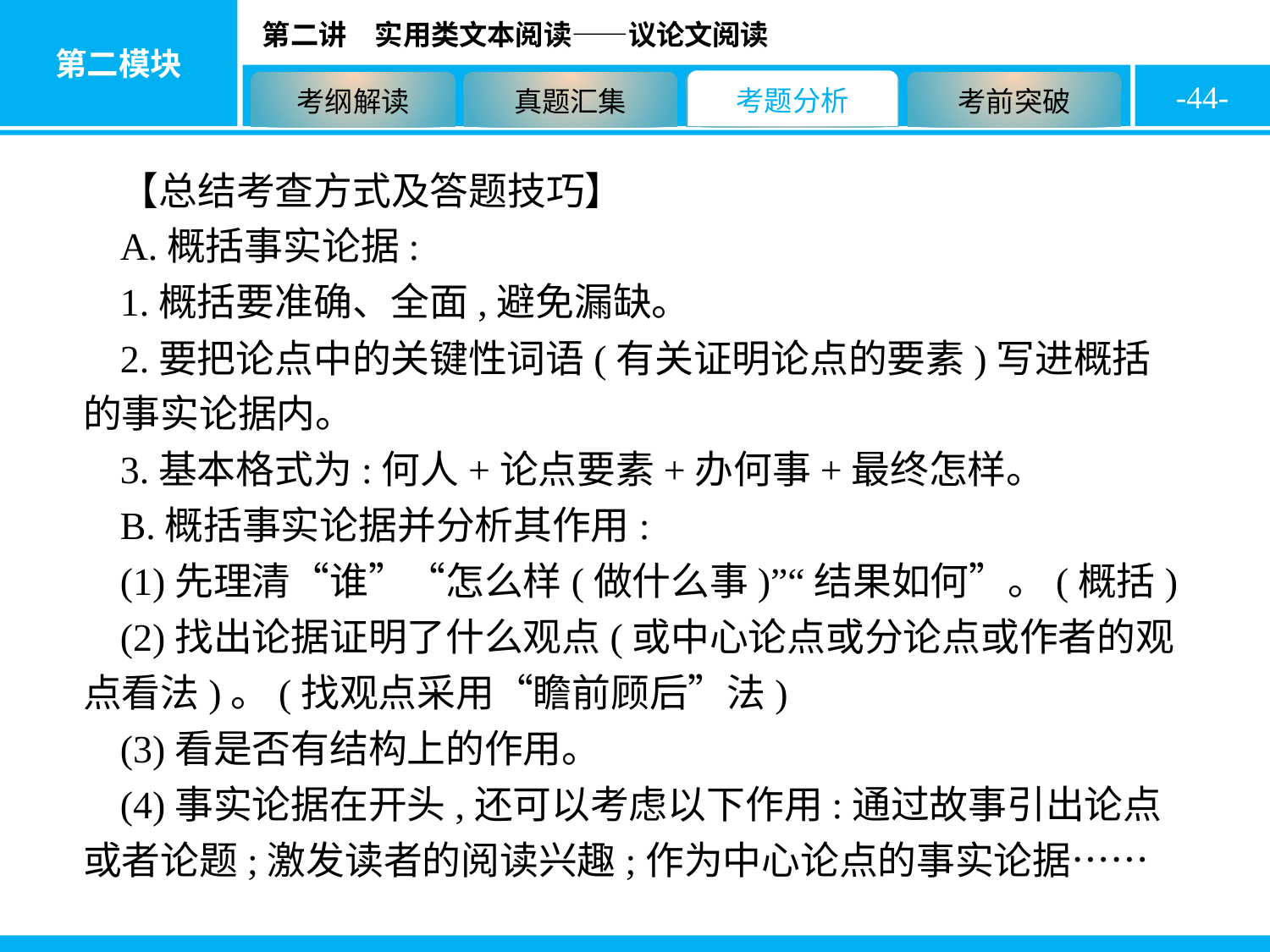

-44-
【总结考查方式及答题技巧】
A.概括事实论据:
1.概括要准确、全面,避免漏缺。
2.要把论点中的关键性词语(有关证明论点的要素)写进概括的事实论据内。
3.基本格式为:何人+论点要素+办何事+最终怎样。
B.概括事实论据并分析其作用:
(1)先理清“谁”“怎么样(做什么事)”“结果如何”。(概括)
(2)找出论据证明了什么观点(或中心论点或分论点或作者的观点看法)。(找观点采用“瞻前顾后”法)
(3)看是否有结构上的作用。
(4)事实论据在开头,还可以考虑以下作用:通过故事引出论点或者论题;激发读者的阅读兴趣;作为中心论点的事实论据……